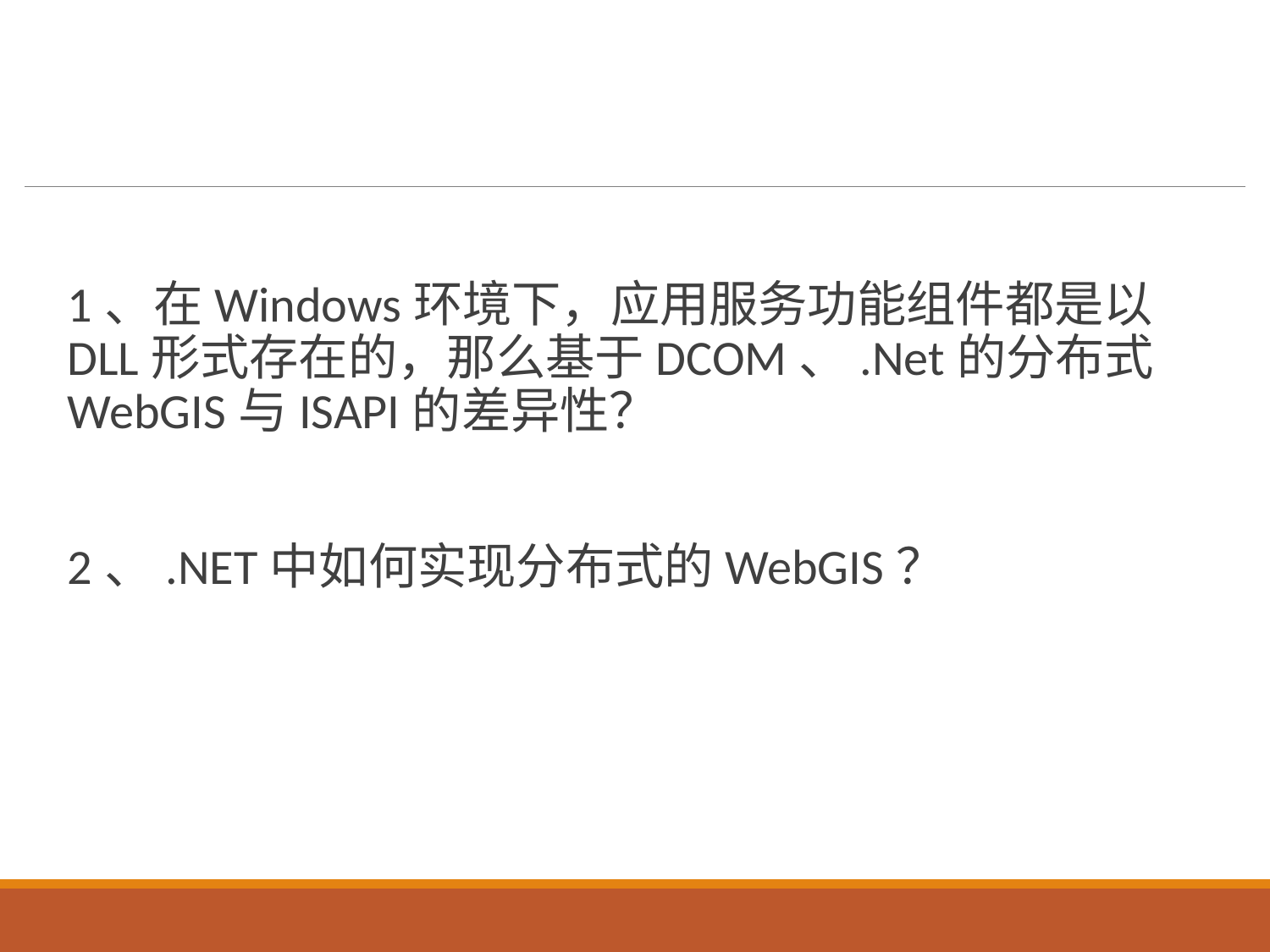

1、在Windows环境下，应用服务功能组件都是以DLL形式存在的，那么基于DCOM、.Net的分布式WebGIS与ISAPI的差异性？

2、.NET中如何实现分布式的WebGIS？